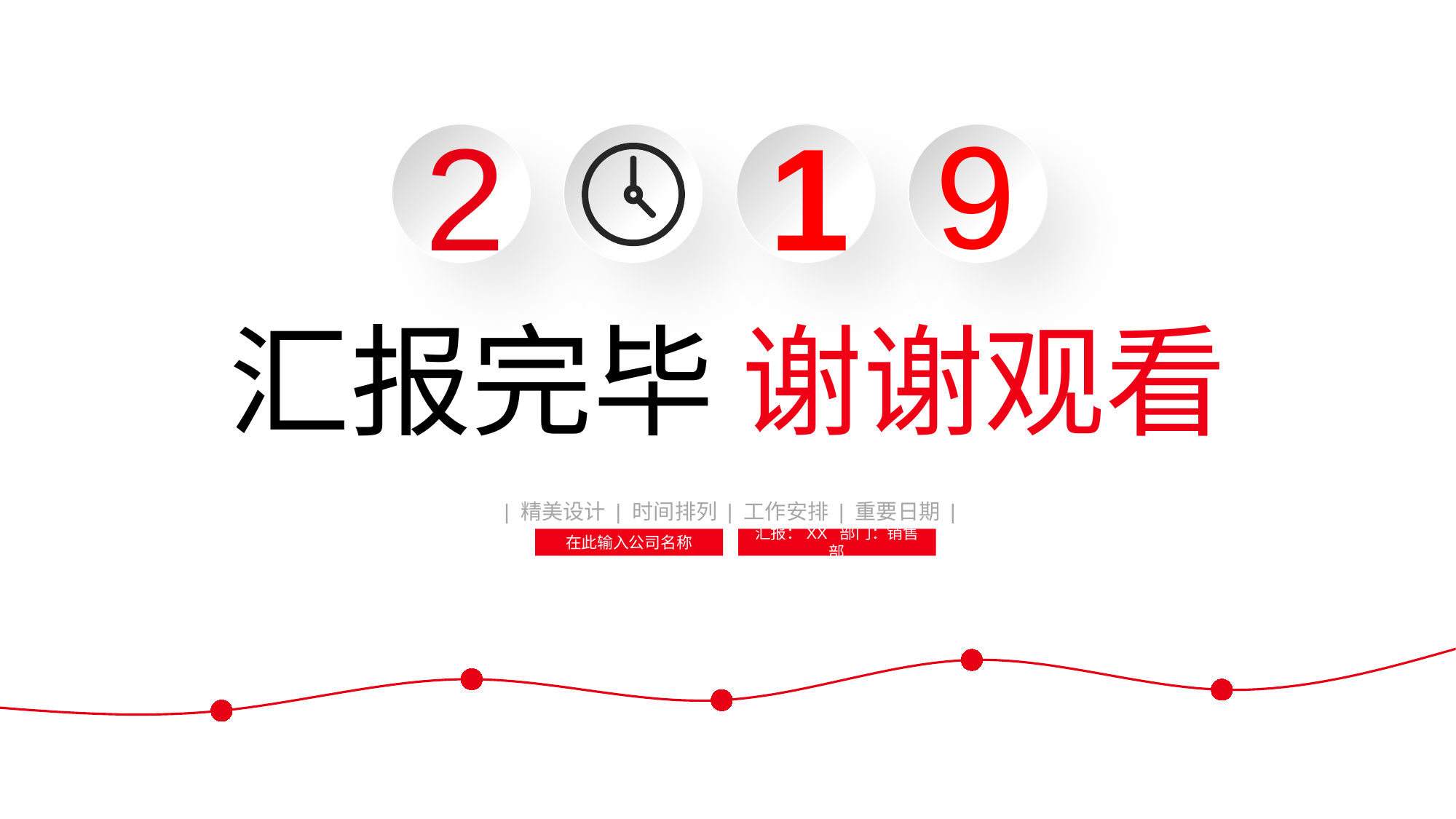

9
2
1

汇报完毕 谢谢观看
| 精美设计 | 时间排列 | 工作安排 | 重要日期 |
在此输入公司名称
汇报：XX  部门：销售部

### Chart

| Category | Region 2 |
|---|---|
| April | 55.0 |
| May | 52.0 |
| June | 70.0 |
| July | 58.0 |
| August | 81.0 |
| September | 64.0 |
| October | 90.0 |